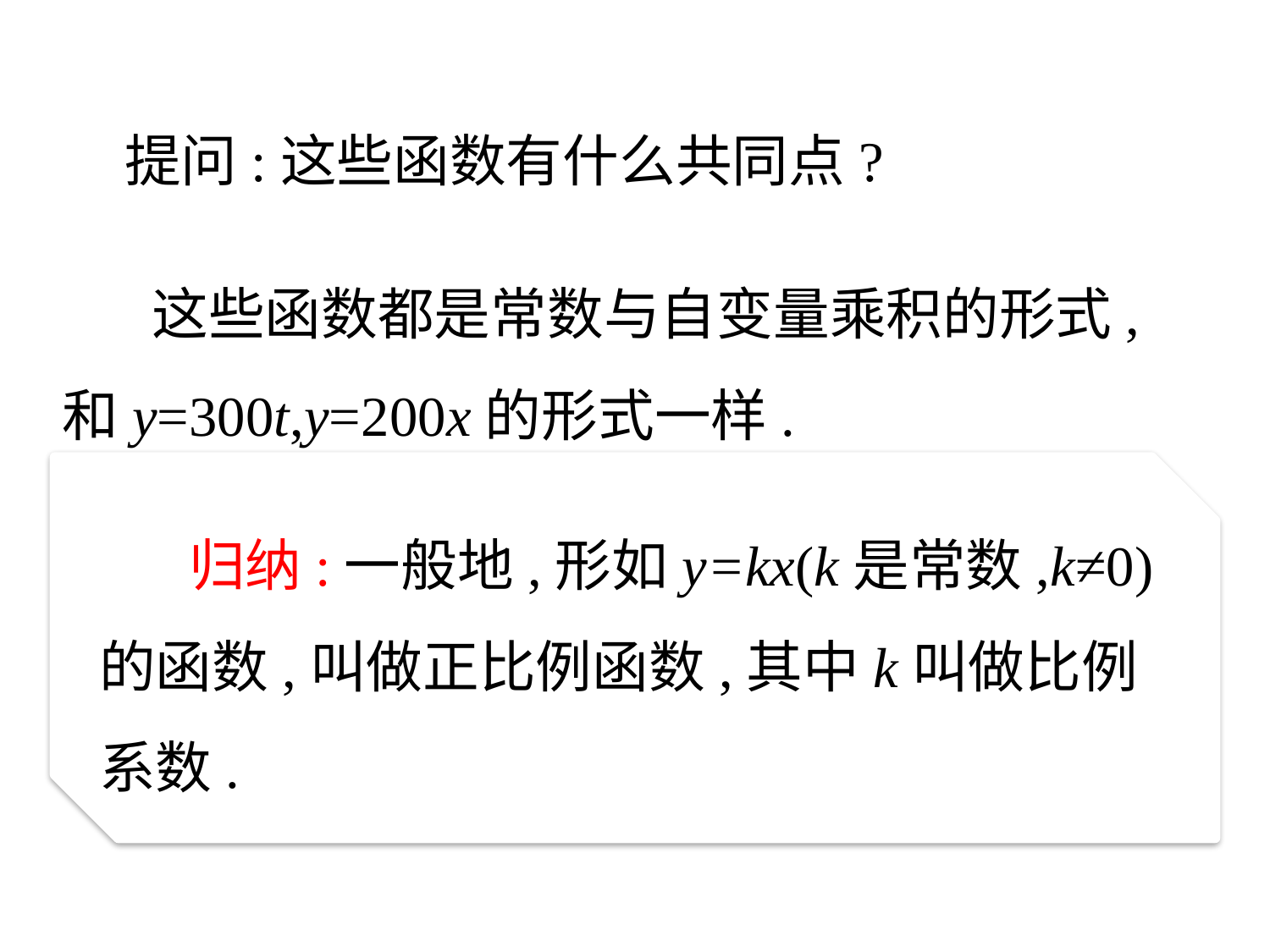

提问:这些函数有什么共同点?
      这些函数都是常数与自变量乘积的形式,和y=300t,y=200x的形式一样.
      归纳:一般地,形如y=kx(k是常数,k≠0)的函数,叫做正比例函数,其中k叫做比例系数.